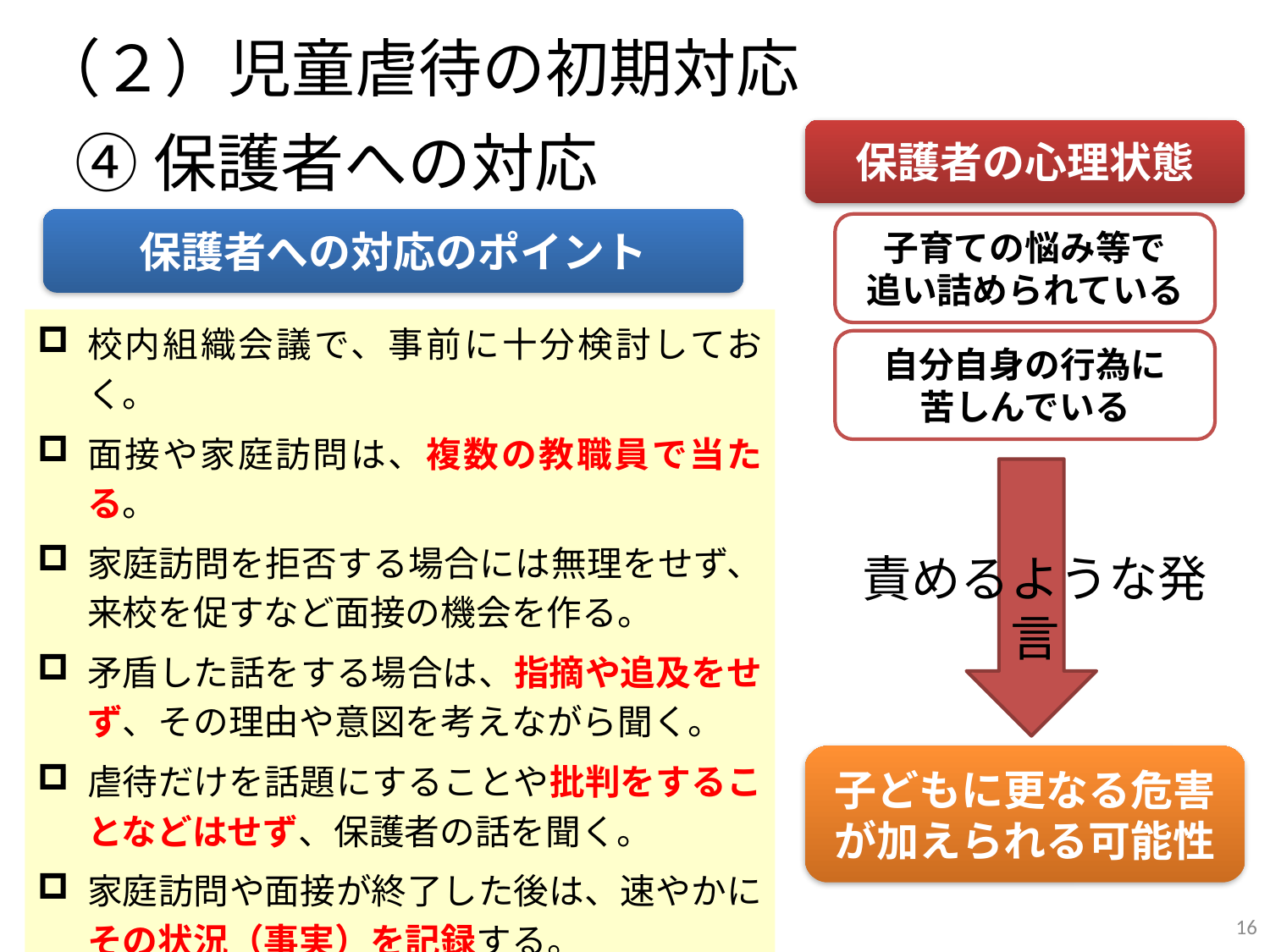

（２）児童虐待の初期対応
④保護者への対応
保護者の心理状態
保護者への対応のポイント
子育ての悩み等で
追い詰められている
校内組織会議で、事前に十分検討しておく。
面接や家庭訪問は、複数の教職員で当たる。
家庭訪問を拒否する場合には無理をせず、来校を促すなど面接の機会を作る。
矛盾した話をする場合は、指摘や追及をせず、その理由や意図を考えながら聞く。
虐待だけを話題にすることや批判をすることなどはせず、保護者の話を聞く。
家庭訪問や面接が終了した後は、速やかにその状況（事実）を記録する。
自分自身の行為に
苦しんでいる

責めるような発言
子どもに更なる危害が加えられる可能性
16